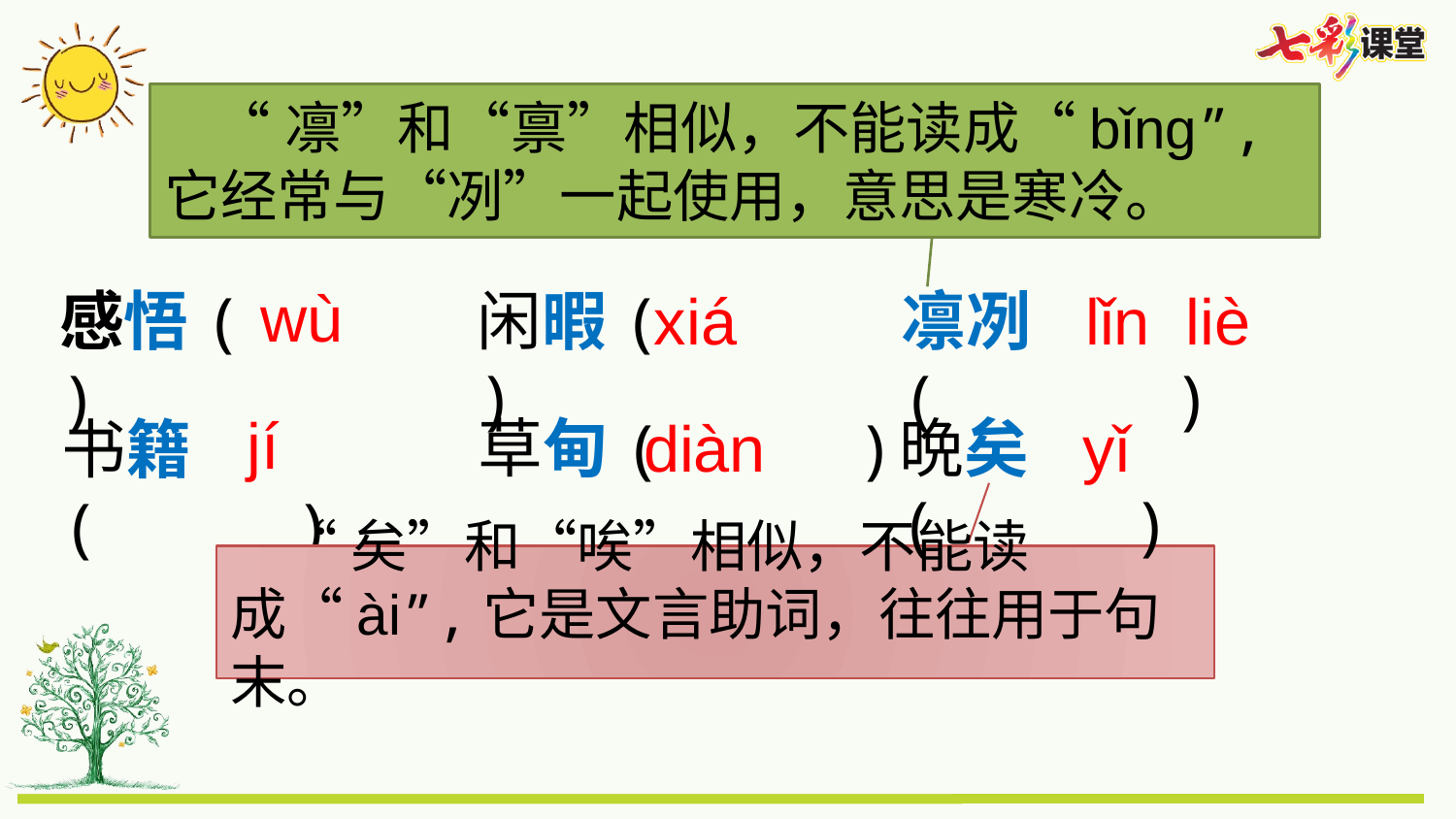

“凛”和“禀”相似，不能读成“bǐng”,它经常与“冽”一起使用，意思是寒冷。
wù
感悟(     )
闲暇(     )
xiá
凛冽(      )
lǐn  liè
jí
草甸(     )
diàn
晩矣(     )
yǐ
书籍(     )
    “矣”和“唉”相似，不能读成“ài”,它是文言助词，往往用于句末。